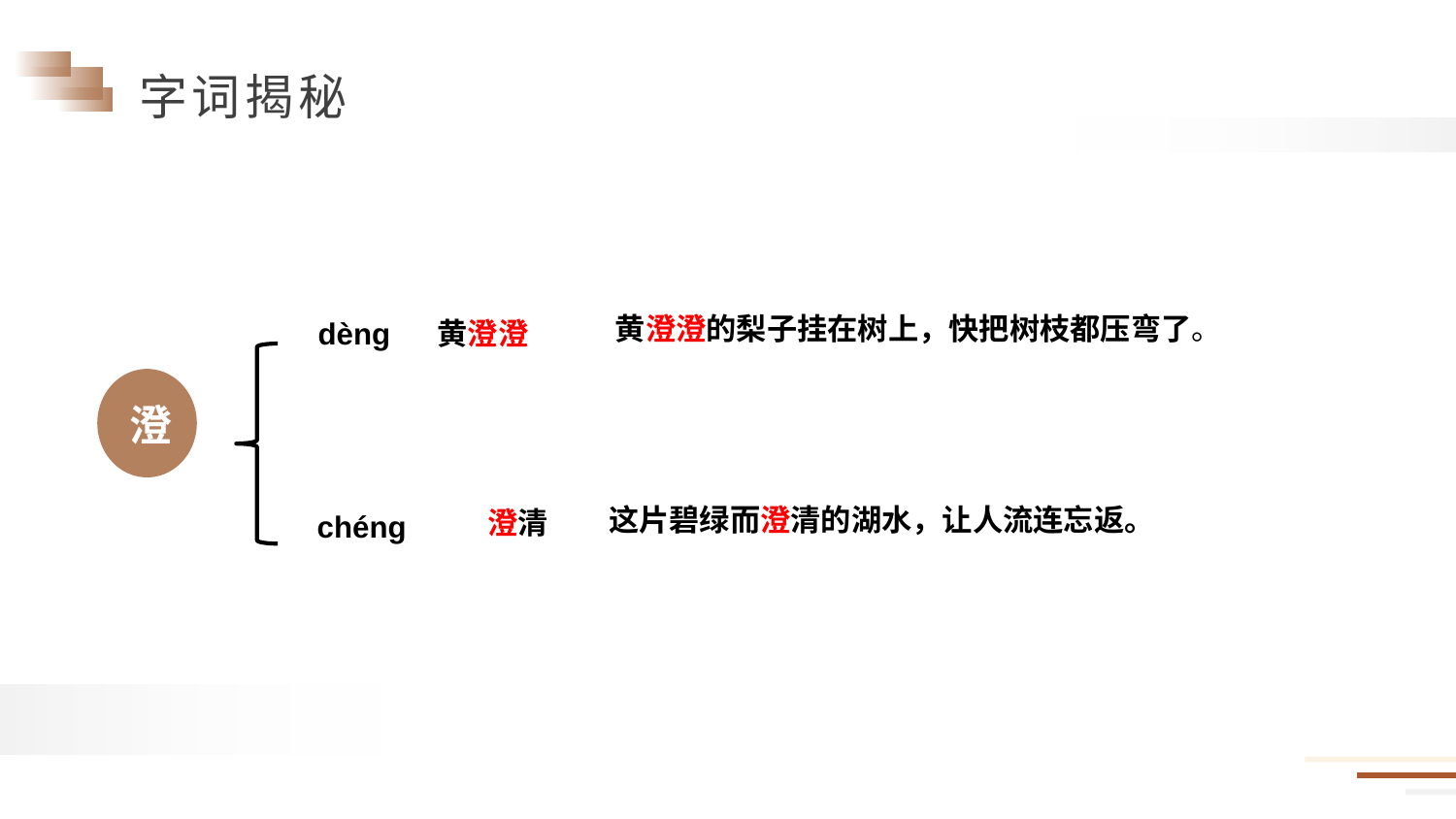

黄澄澄的梨子挂在树上，快把树枝都压弯了。
dèng
黄澄澄

澄
这片碧绿而澄清的湖水，让人流连忘返。
澄清
chéng